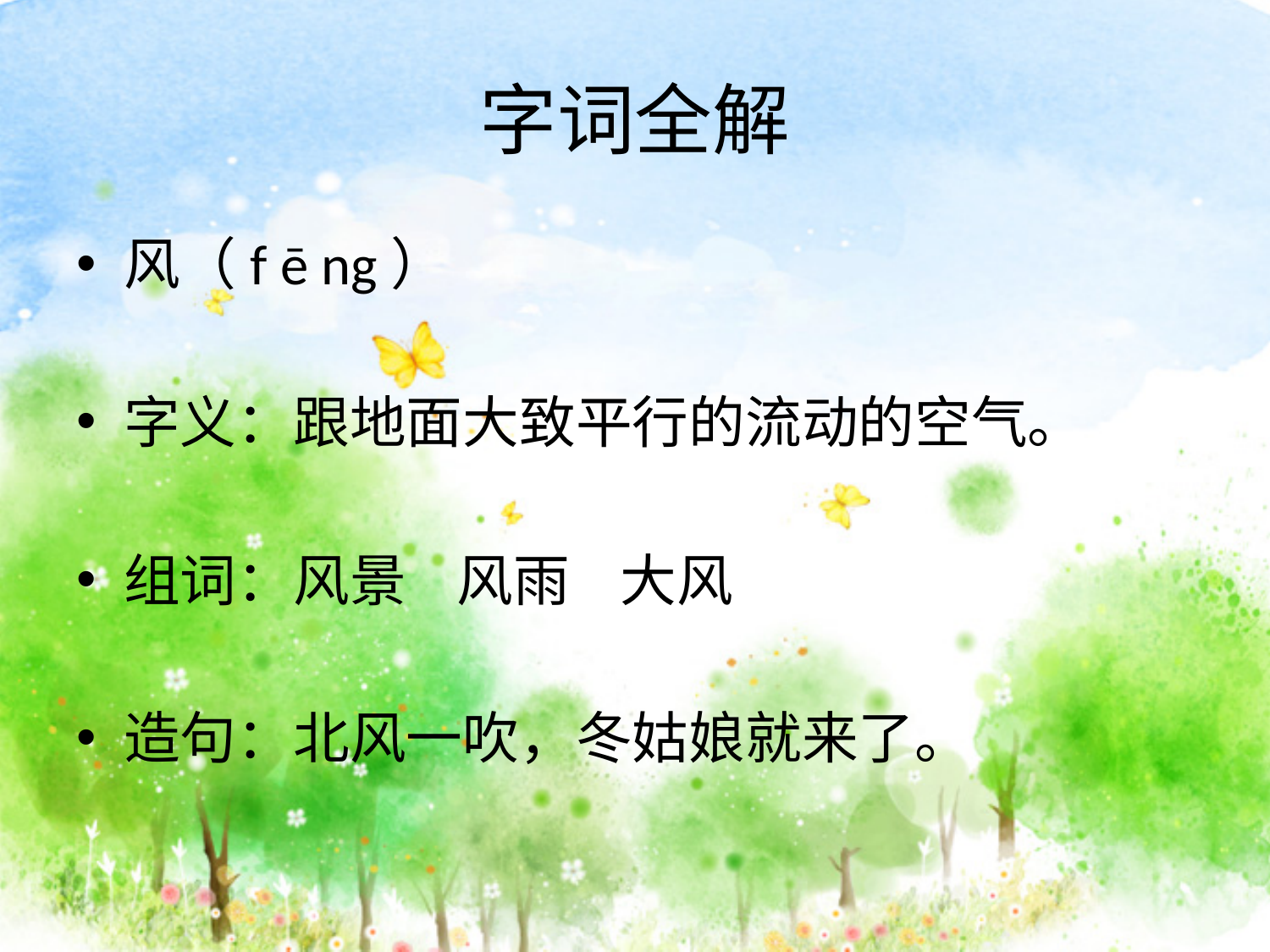

# 字词全解
风（f ē ng）

字义：跟地面大致平行的流动的空气。

组词：风景    风雨    大风

造句：北风一吹，冬姑娘就来了。